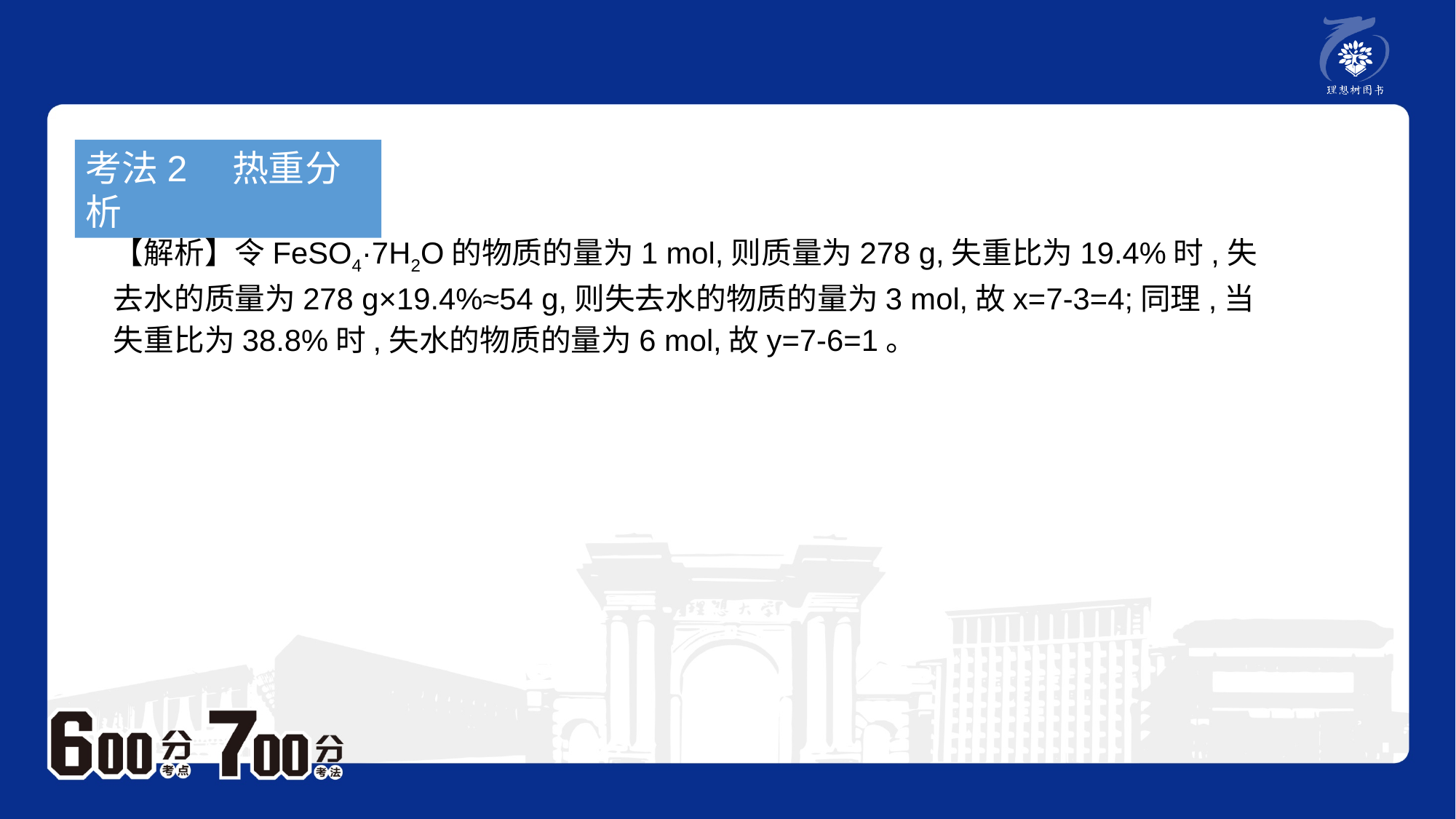

考法2　热重分析
【解析】令FeSO4·7H2O的物质的量为1 mol,则质量为278 g,失重比为19.4%时,失去水的质量为278 g×19.4%≈54 g,则失去水的物质的量为3 mol,故x=7-3=4;同理,当失重比为38.8%时,失水的物质的量为6 mol,故y=7-6=1。